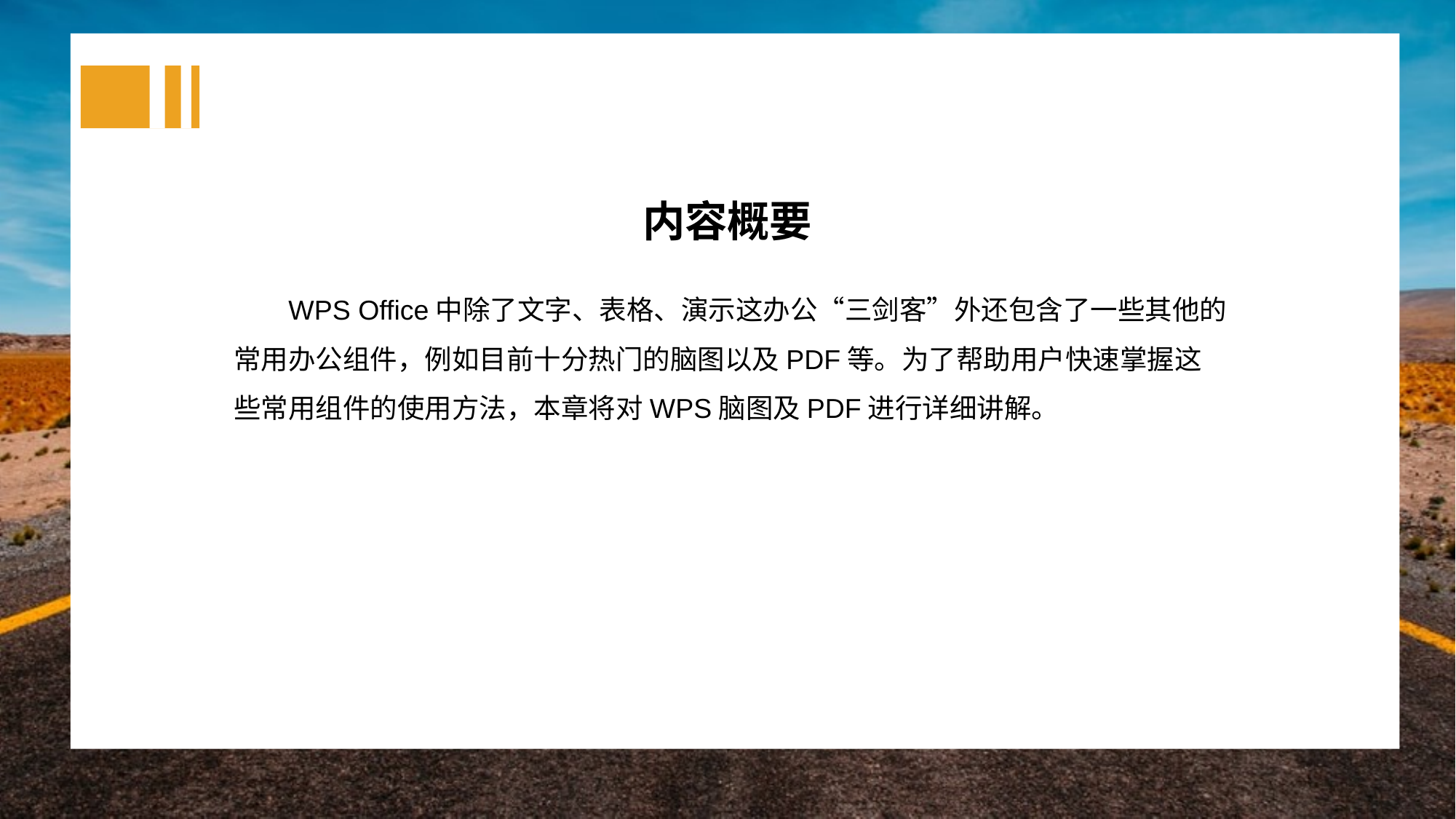

内容概要
WPS Office中除了文字、表格、演示这办公“三剑客”外还包含了一些其他的常用办公组件，例如目前十分热门的脑图以及PDF等。为了帮助用户快速掌握这些常用组件的使用方法，本章将对WPS脑图及PDF进行详细讲解。